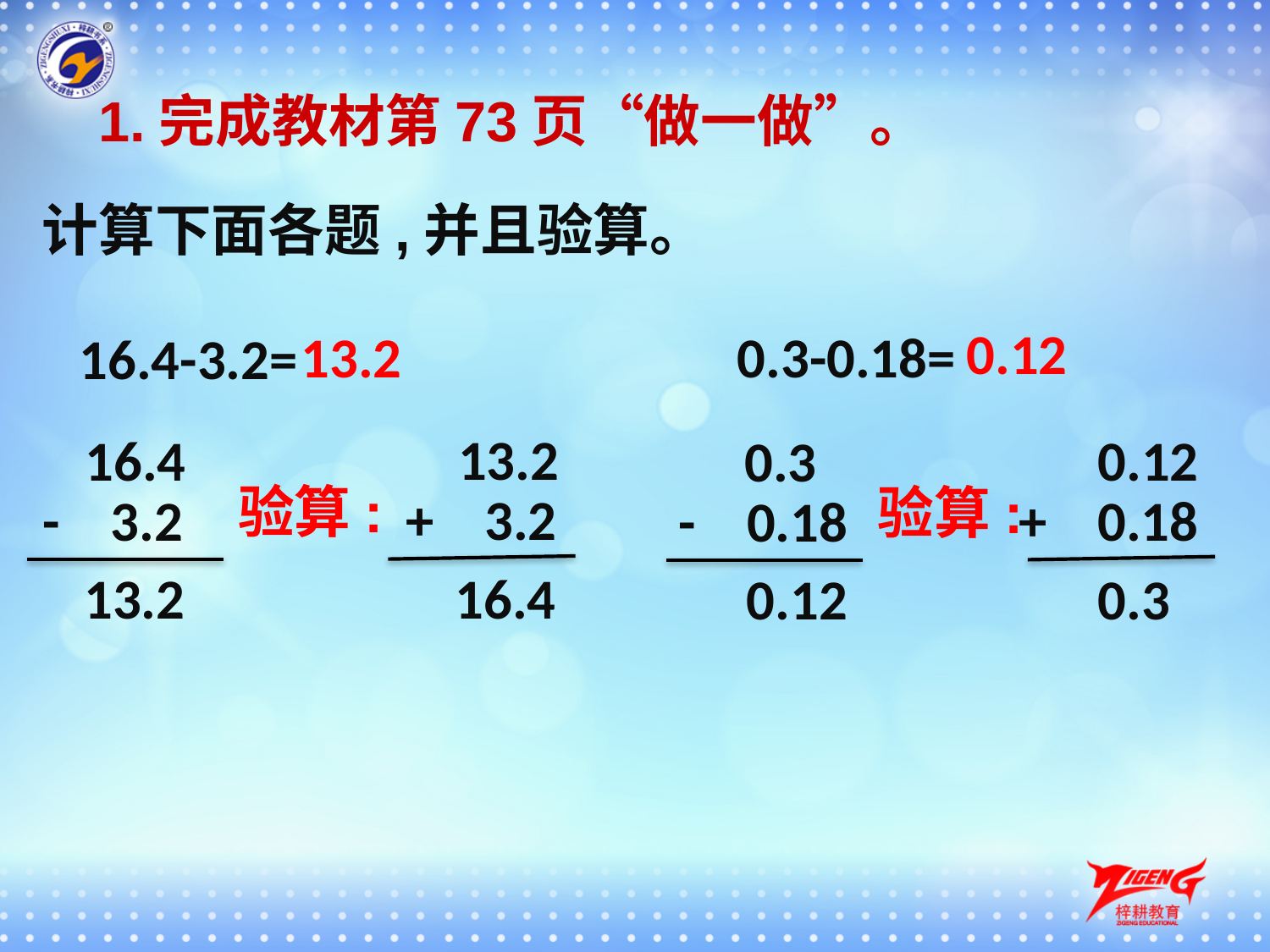

1.完成教材第73页“做一做”。
计算下面各题,并且验算。
0.12
0.3-0.18=
13.2
16.4-3.2=
13.2
16.4
0.12
0.3
验算:
验算:
+    3.2
-    3.2
+    0.18
-    0.18
     13.2
16.4
     0.12
0.3